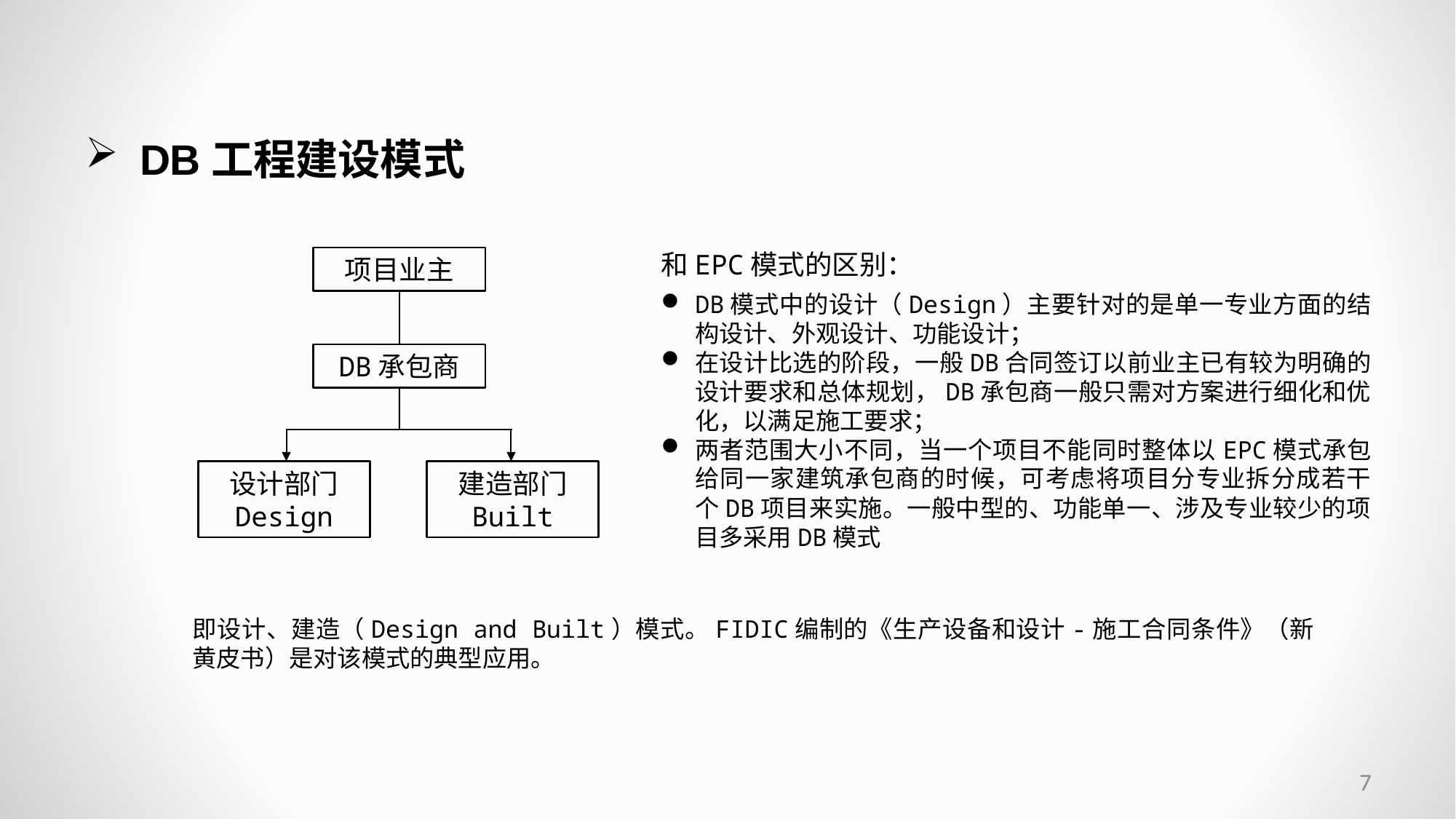

DB工程建设模式

和EPC模式的区别：
DB模式中的设计（Design）主要针对的是单一专业方面的结构设计、外观设计、功能设计；
在设计比选的阶段，一般DB合同签订以前业主已有较为明确的设计要求和总体规划，DB承包商一般只需对方案进行细化和优化，以满足施工要求；
两者范围大小不同，当一个项目不能同时整体以EPC模式承包给同一家建筑承包商的时候，可考虑将项目分专业拆分成若干个DB项目来实施。一般中型的、功能单一、涉及专业较少的项目多采用DB模式

项目业主
DB承包商
设计部门
Design
建造部门
Built
即设计、建造（Design and Built）模式。FIDIC编制的《生产设备和设计-施工合同条件》（新黄皮书）是对该模式的典型应用。
7